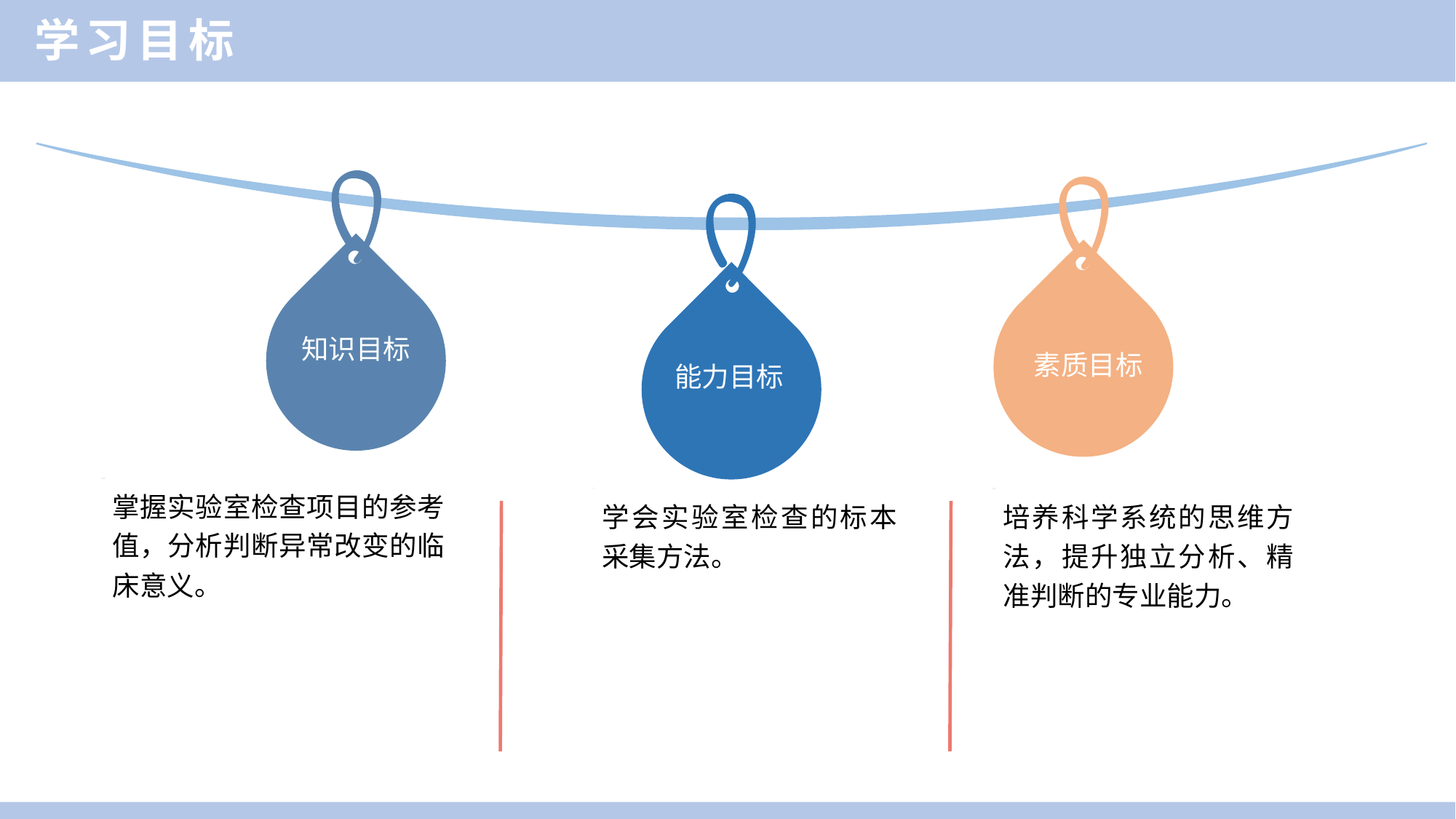

学习目标

知识目标

素质目标

能力目标
掌握实验室检查项目的参考值，分析判断异常改变的临床意义。
学会实验室检查的标本采集方法。
培养科学系统的思维方法，提升独立分析、精准判断的专业能力。